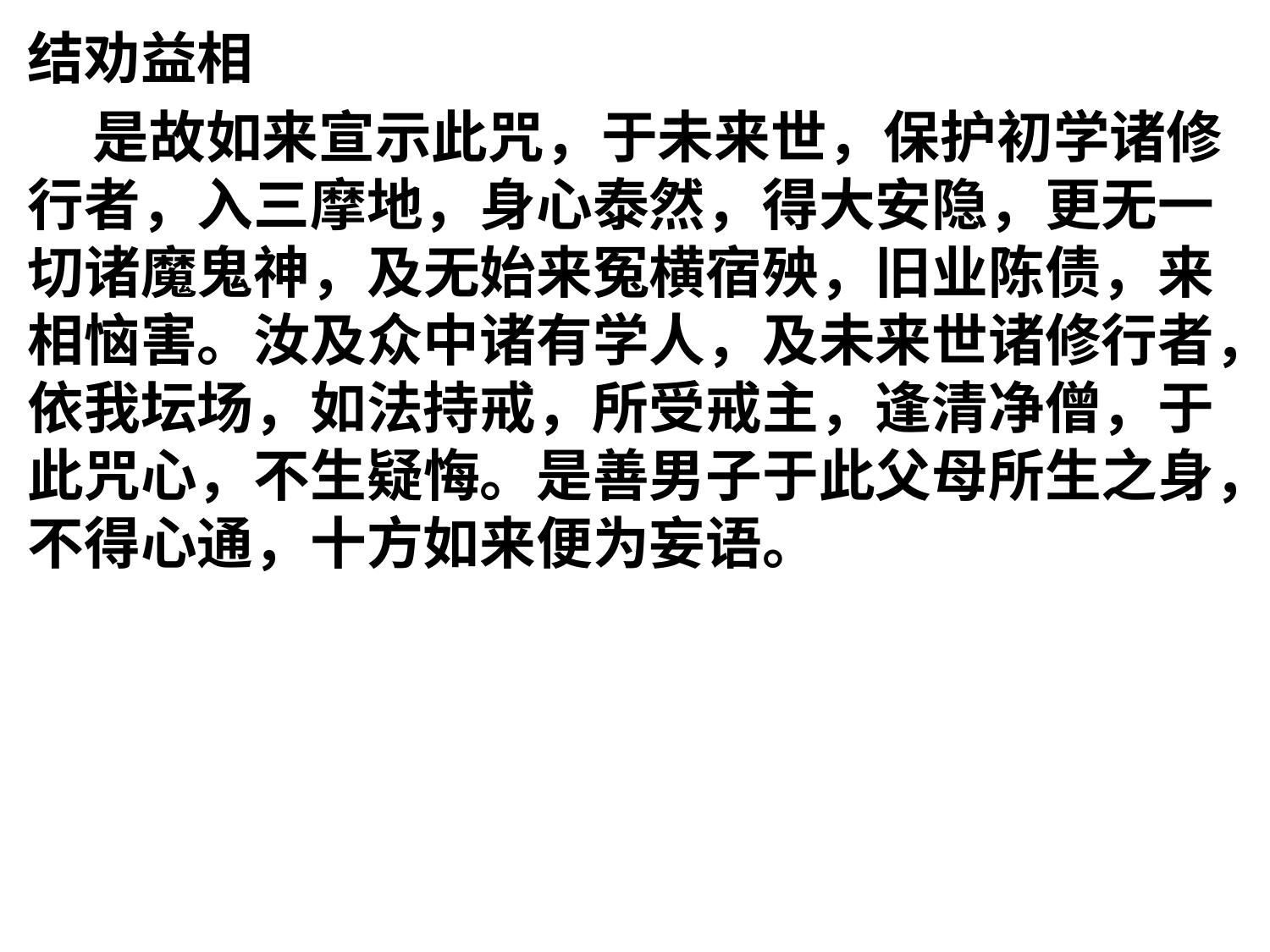

结劝益相
    是故如来宣示此咒，于未来世，保护初学诸修行者，入三摩地，身心泰然，得大安隐，更无一切诸魔鬼神，及无始来冤横宿殃，旧业陈债，来相恼害。汝及众中诸有学人，及未来世诸修行者，依我坛场，如法持戒，所受戒主，逢清净僧，于此咒心，不生疑悔。是善男子于此父母所生之身，不得心通，十方如来便为妄语。